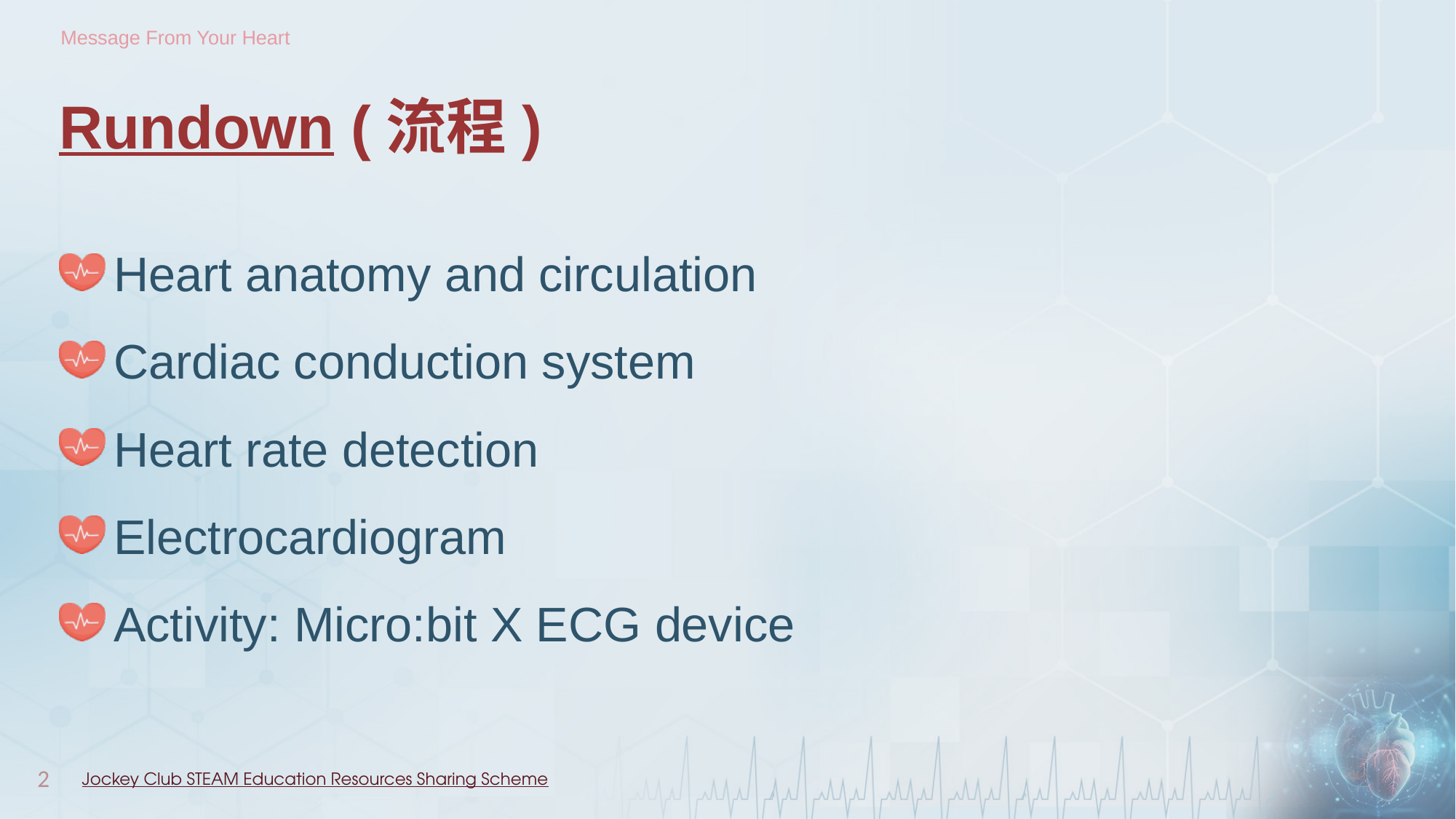

# Rundown (流程)
Heart anatomy and circulation
Cardiac conduction system
Heart rate detection
Electrocardiogram
Activity: Micro:bit X ECG device
2